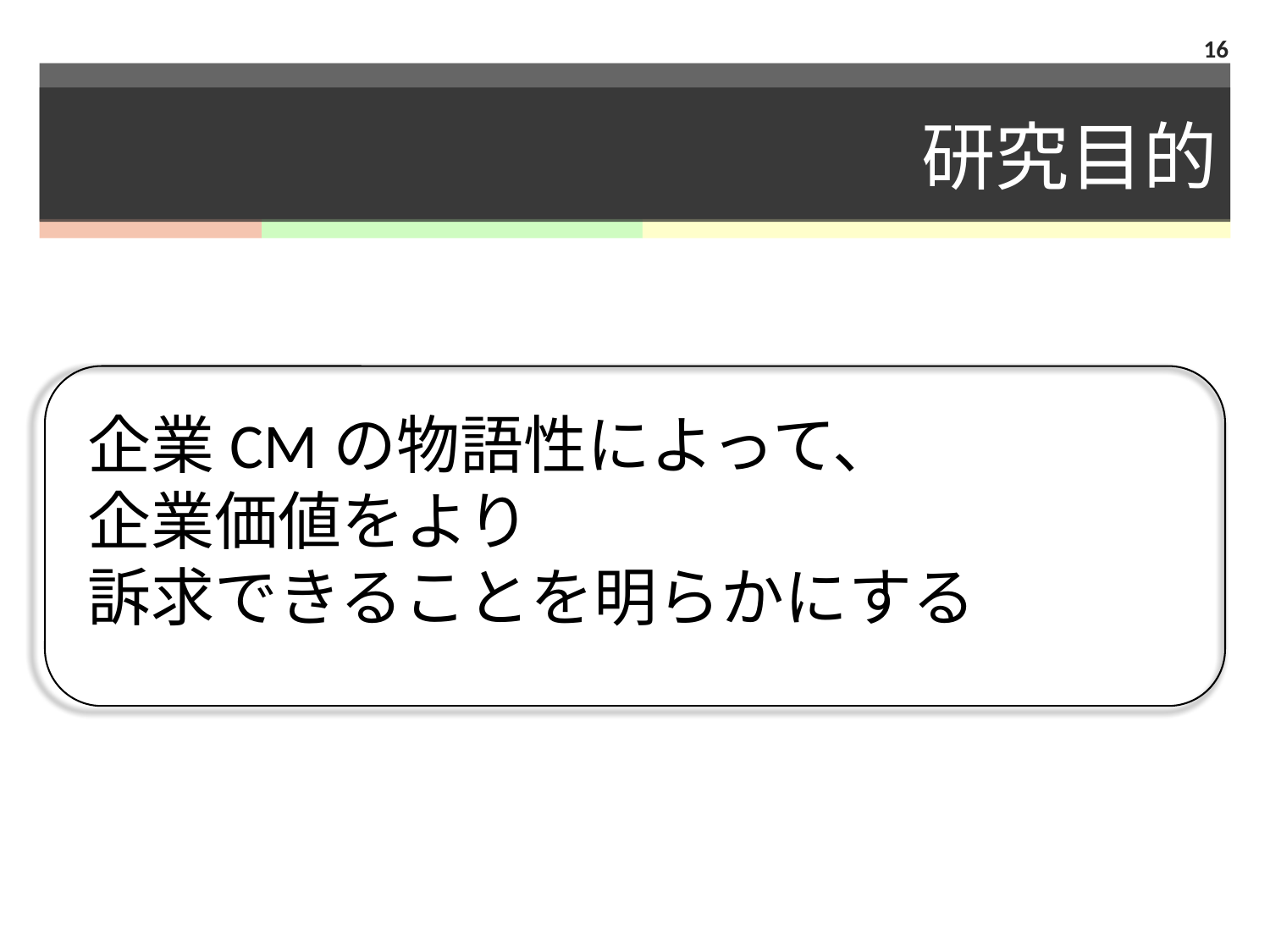

16
# 研究目的

企業CMの物語性によって、
企業価値をより
訴求できることを明らかにする